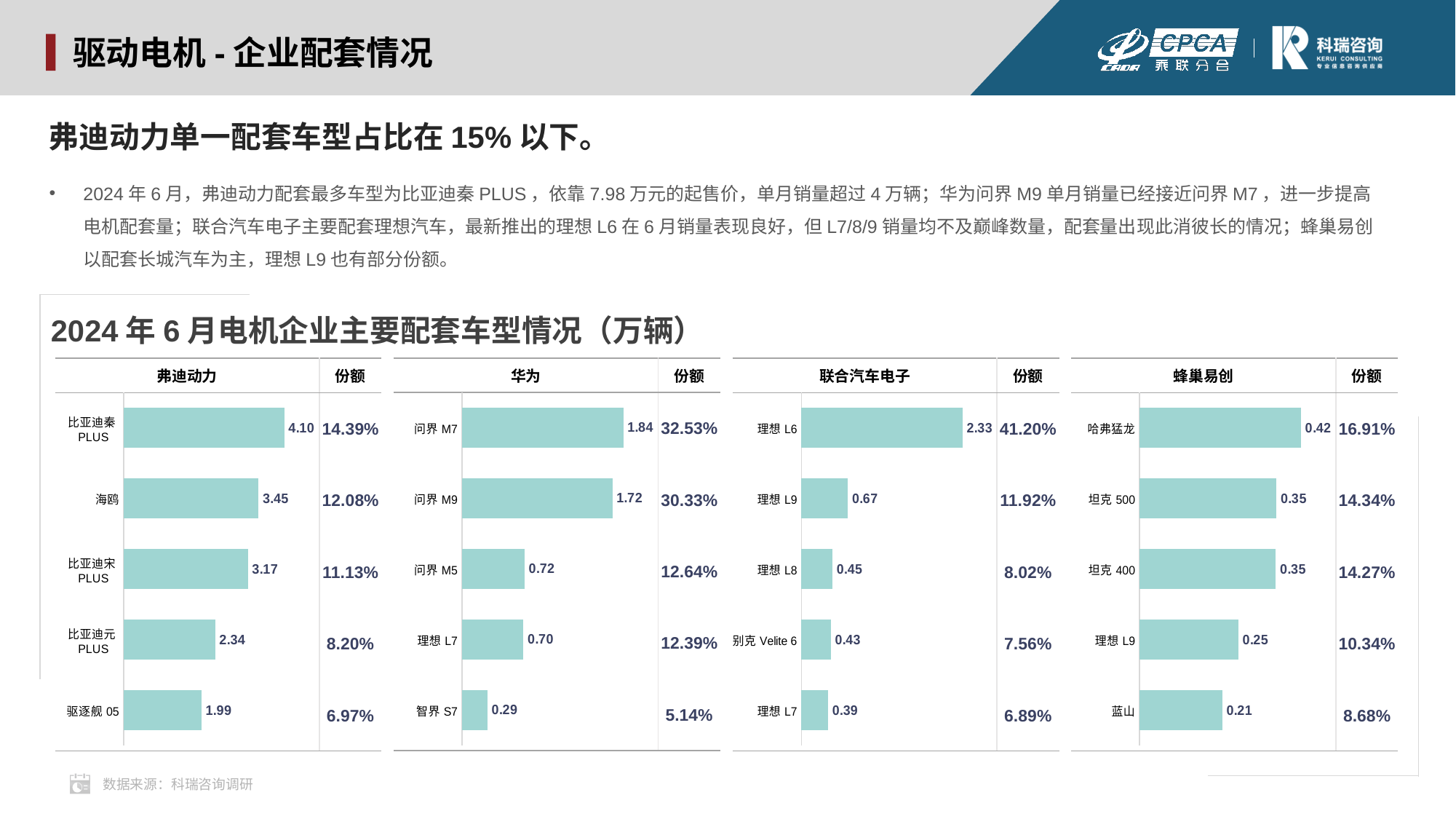

驱动电机-企业配套情况
弗迪动力单一配套车型占比在15%以下。
2024年6月，弗迪动力配套最多车型为比亚迪秦PLUS，依靠7.98万元的起售价，单月销量超过4万辆；华为问界M9单月销量已经接近问界M7，进一步提高电机配套量；联合汽车电子主要配套理想汽车，最新推出的理想L6在6月销量表现良好，但L7/8/9销量均不及巅峰数量，配套量出现此消彼长的情况；蜂巢易创以配套长城汽车为主，理想L9也有部分份额。
2024年6月电机企业主要配套车型情况（万辆）
| 华为 | 份额 |
| --- | --- |
|  | 32.53% |
|  | 30.33% |
|  | 12.64% |
|  | 12.39% |
|  | 5.14% |
| 弗迪动力 | 份额 |
| --- | --- |
|  | 14.39% |
|  | 12.08% |
|  | 11.13% |
|  | 8.20% |
|  | 6.97% |
| 联合汽车电子 | 份额 |
| --- | --- |
|  | 41.20% |
|  | 11.92% |
|  | 8.02% |
|  | 7.56% |
|  | 6.89% |
| 蜂巢易创 | 份额 |
| --- | --- |
|  | 16.91% |
|  | 14.34% |
|  | 14.27% |
|  | 10.34% |
|  | 8.68% |

### Chart

| Category | 列1 |
|---|---|
| 问界M7 | 1.8408 |
| 问界M9 | 1.716 |
| 问界M5 | 0.7155 |
| 理想L7 | 0.7011 |
| 智界S7 | 0.291 |

### Chart

| Category | 列1 |
|---|---|
| 比亚迪秦PLUS | 4.1033 |
| 海鸥 | 3.4464 |
| 比亚迪宋PLUS | 3.1742 |
| 比亚迪元PLUS | 2.3391 |
| 驱逐舰05 | 1.9872 |

### Chart

| Category | 2月 |
|---|---|
| 理想L6 | 2.3252 |
| 理想L9 | 0.6725 |
| 理想L8 | 0.4529 |
| 别克Velite 6 | 0.4268 |
| 理想L7 | 0.3891 |

### Chart

| Category | 2月 |
|---|---|
| 哈弗猛龙 | 0.4157 |
| 坦克500 | 0.3526 |
| 坦克400 | 0.3508 |
| 理想L9 | 0.2543 |
| 蓝山 | 0.2133 |
数据来源：科瑞咨询调研